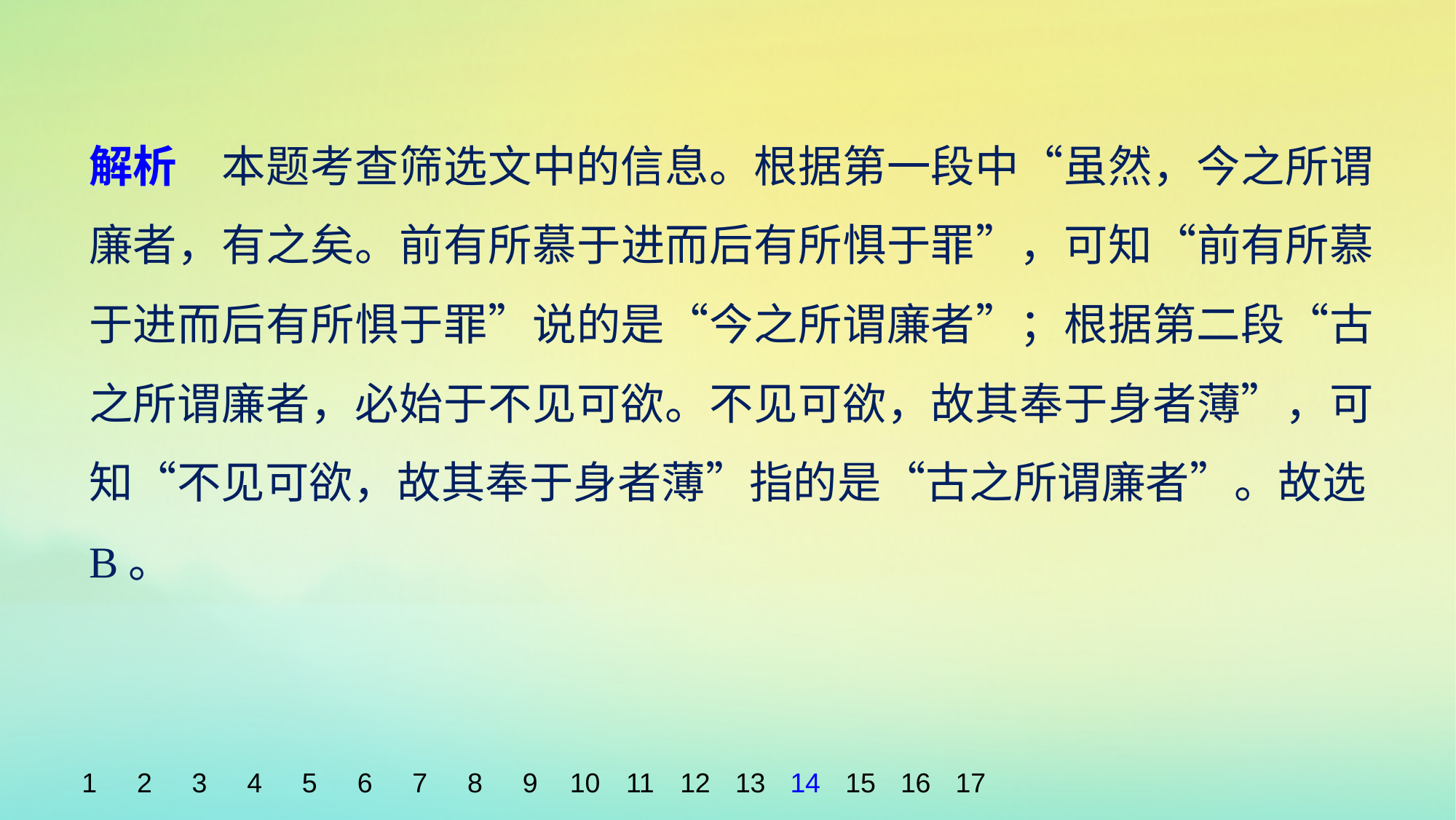

解析　本题考查筛选文中的信息。根据第一段中“虽然，今之所谓廉者，有之矣。前有所慕于进而后有所惧于罪”，可知“前有所慕于进而后有所惧于罪”说的是“今之所谓廉者”；根据第二段“古之所谓廉者，必始于不见可欲。不见可欲，故其奉于身者薄”，可知“不见可欲，故其奉于身者薄”指的是“古之所谓廉者”。故选B。
1
2
3
4
5
6
7
8
9
10
11
12
13
14
15
16
17